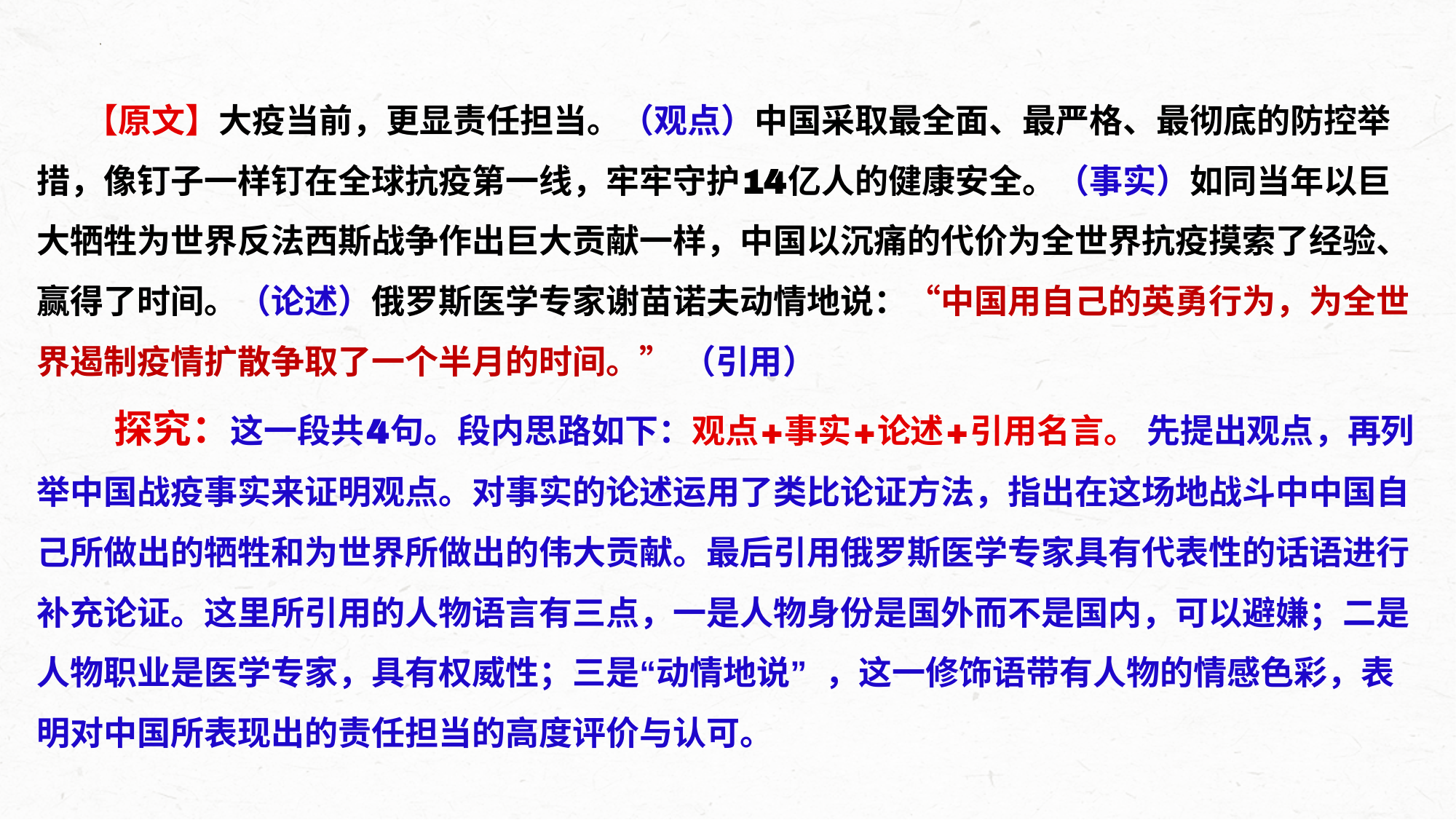

【原文】大疫当前，更显责任担当。（观点）中国采取最全面、最严格、最彻底的防控举措，像钉子一样钉在全球抗疫第一线，牢牢守护14亿人的健康安全。（事实）如同当年以巨大牺牲为世界反法西斯战争作出巨大贡献一样，中国以沉痛的代价为全世界抗疫摸索了经验、赢得了时间。（论述）俄罗斯医学专家谢苗诺夫动情地说：“中国用自己的英勇行为，为全世界遏制疫情扩散争取了一个半月的时间。” （引用）
       探究：这一段共4句。段内思路如下：观点+事实+论述+引用名言。 先提出观点，再列举中国战疫事实来证明观点。对事实的论述运用了类比论证方法，指出在这场地战斗中中国自己所做出的牺牲和为世界所做出的伟大贡献。最后引用俄罗斯医学专家具有代表性的话语进行补充论证。这里所引用的人物语言有三点，一是人物身份是国外而不是国内，可以避嫌；二是人物职业是医学专家，具有权威性；三是“动情地说”  ，这一修饰语带有人物的情感色彩，表明对中国所表现出的责任担当的高度评价与认可。
79